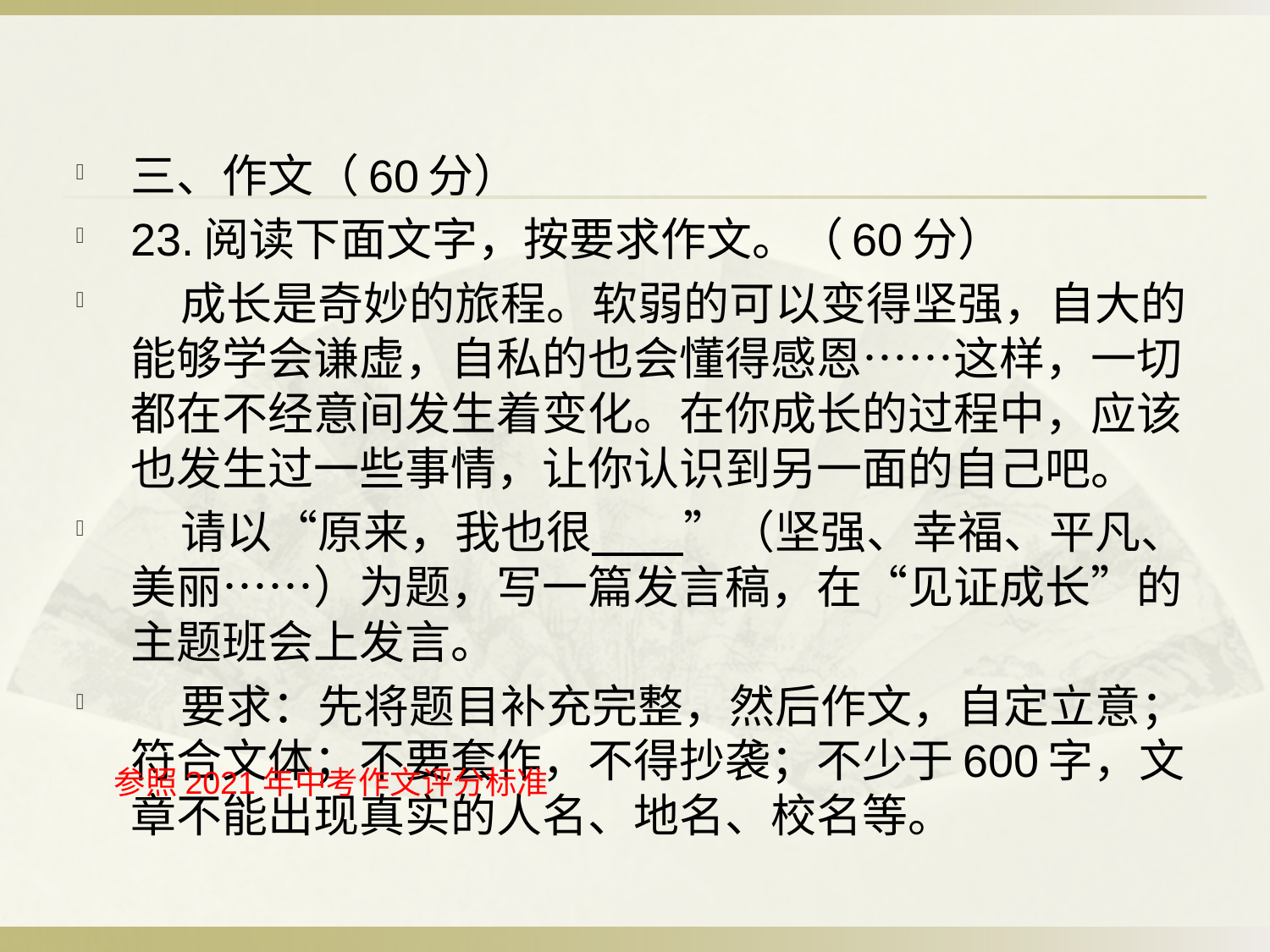

三、作文（60分）
23.阅读下面文字，按要求作文。（60分）
    成长是奇妙的旅程。软弱的可以变得坚强，自大的能够学会谦虚，自私的也会懂得感恩……这样，一切都在不经意间发生着变化。在你成长的过程中，应该也发生过一些事情，让你认识到另一面的自己吧。
    请以“原来，我也很         ”（坚强、幸福、平凡、美丽……）为题，写一篇发言稿，在“见证成长”的主题班会上发言。
    要求：先将题目补充完整，然后作文，自定立意；符合文体；不要套作，不得抄袭；不少于600字，文章不能出现真实的人名、地名、校名等。

参照2021年中考作文评分标准